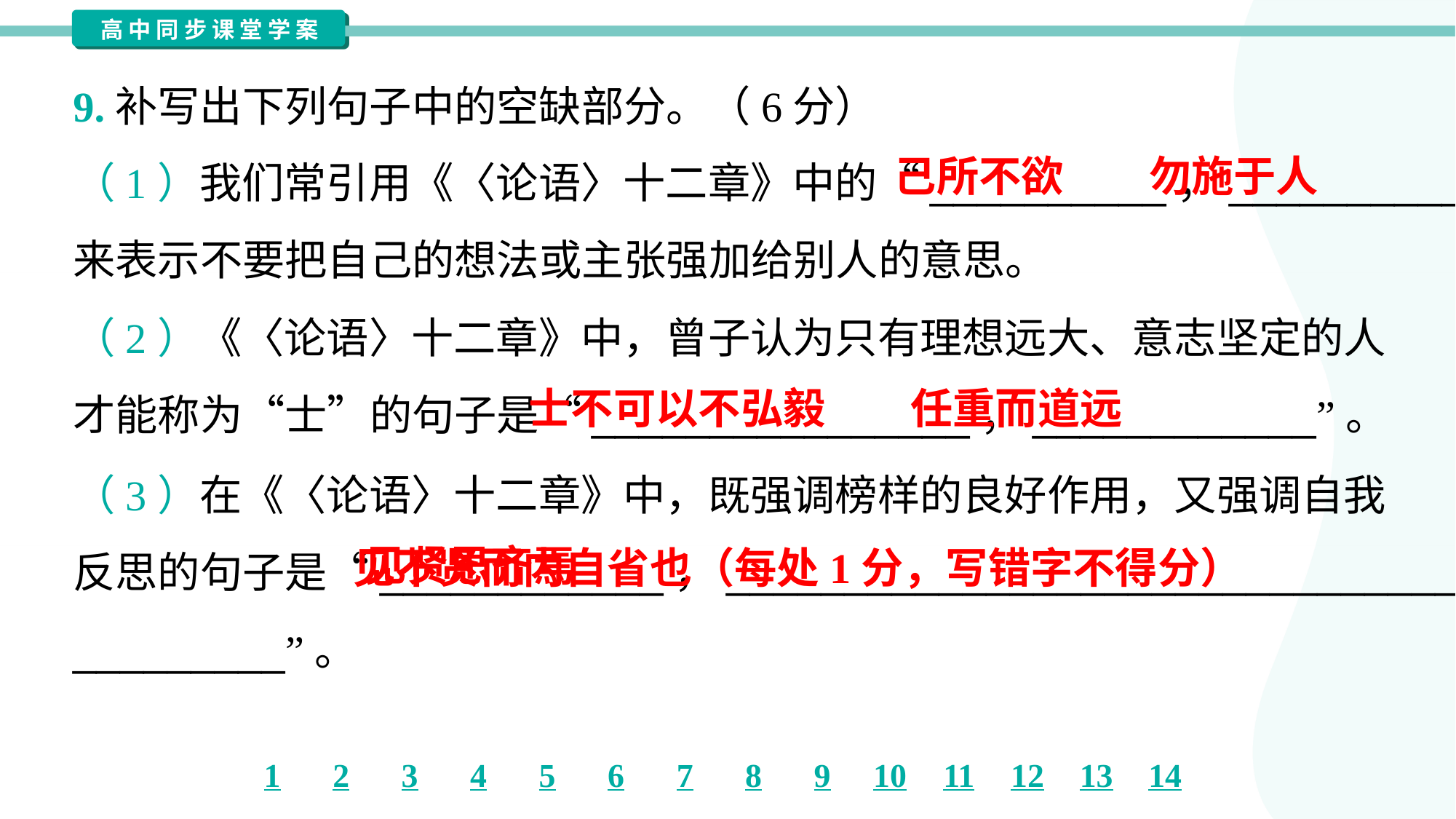

9.补写出下列句子中的空缺部分。（6分）
己所不欲
勿施于人
（1）我们常引用《〈论语〉十二章》中的“__________，__________”
来表示不要把自己的想法或主张强加给别人的意思。
（2）《〈论语〉十二章》中，曾子认为只有理想远大、意志坚定的人
才能称为“士”的句子是“________________，____________”。
士不可以不弘毅
任重而道远
（3）在《〈论语〉十二章》中，既强调榜样的良好作用，又强调自我
反思的句子是“____________，__________________________________
_________”。
                            见不贤而内自省也（每处1分，写错字不得分）
见贤思齐焉